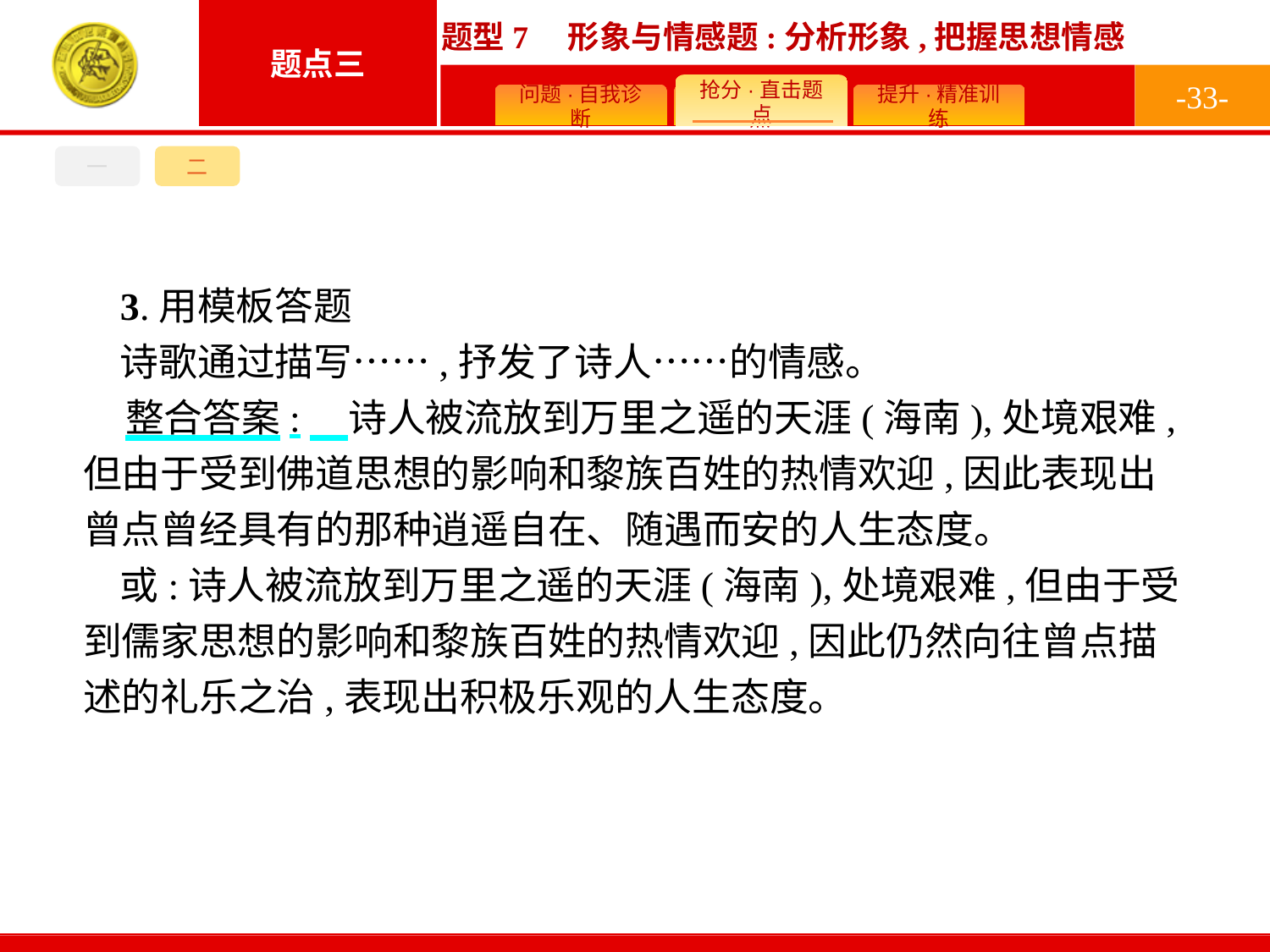

-33-
一
二
3.用模板答题
诗歌通过描写……,抒发了诗人……的情感。
整合答案:　诗人被流放到万里之遥的天涯(海南),处境艰难,但由于受到佛道思想的影响和黎族百姓的热情欢迎,因此表现出曾点曾经具有的那种逍遥自在、随遇而安的人生态度。
或:诗人被流放到万里之遥的天涯(海南),处境艰难,但由于受到儒家思想的影响和黎族百姓的热情欢迎,因此仍然向往曾点描述的礼乐之治,表现出积极乐观的人生态度。